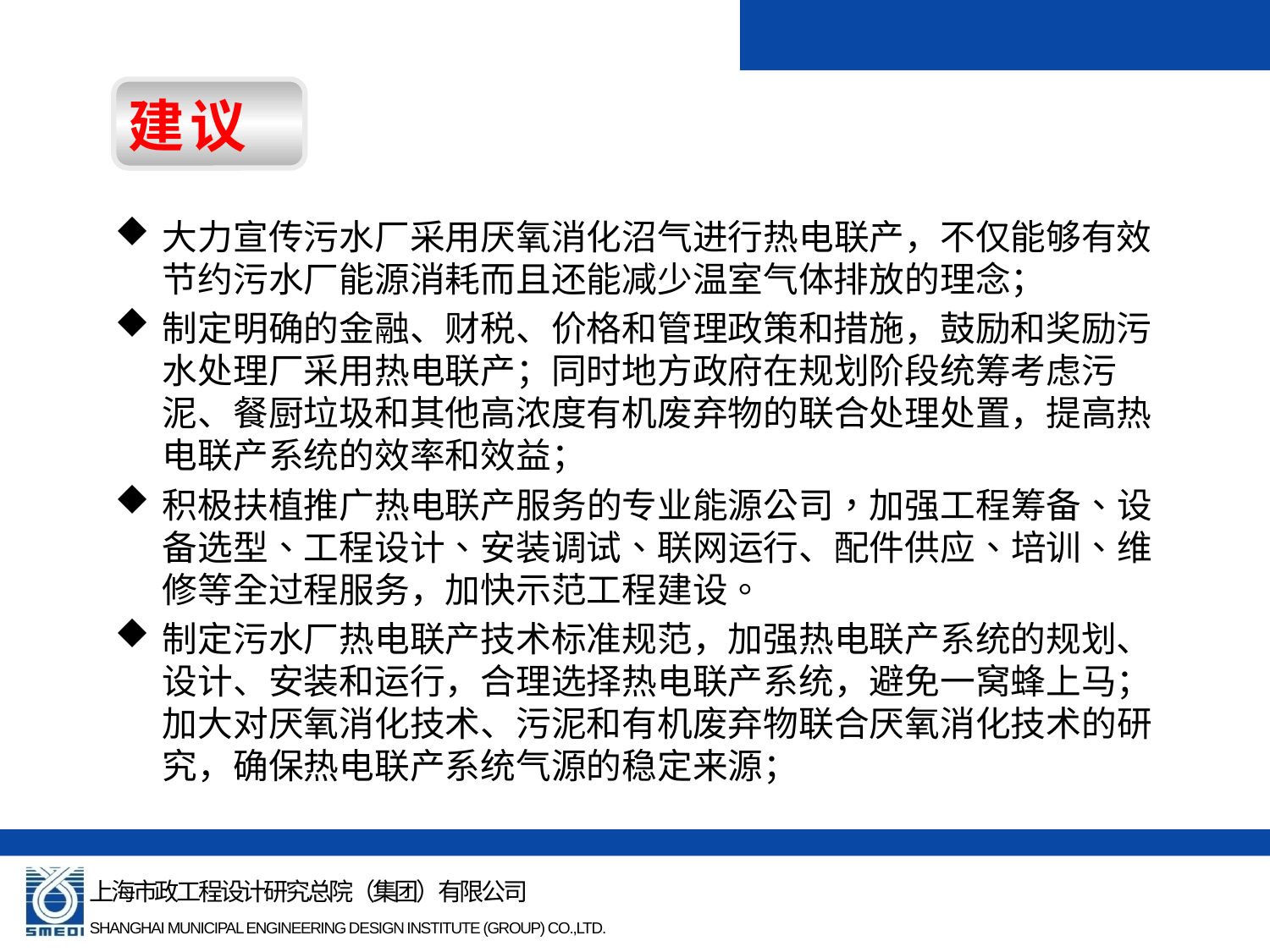

建议
大力宣传污水厂采用厌氧消化沼气进行热电联产，不仅能够有效节约污水厂能源消耗而且还能减少温室气体排放的理念；
制定明确的金融、财税、价格和管理政策和措施，鼓励和奖励污水处理厂采用热电联产；同时地方政府在规划阶段统筹考虑污泥、餐厨垃圾和其他高浓度有机废弃物的联合处理处置，提高热电联产系统的效率和效益；
积极扶植推广热电联产服务的专业能源公司，加强工程筹备、设备选型、工程设计、安装调试、联网运行、配件供应、培训、维修等全过程服务，加快示范工程建设。
制定污水厂热电联产技术标准规范，加强热电联产系统的规划、设计、安装和运行，合理选择热电联产系统，避免一窝蜂上马；加大对厌氧消化技术、污泥和有机废弃物联合厌氧消化技术的研究，确保热电联产系统气源的稳定来源；